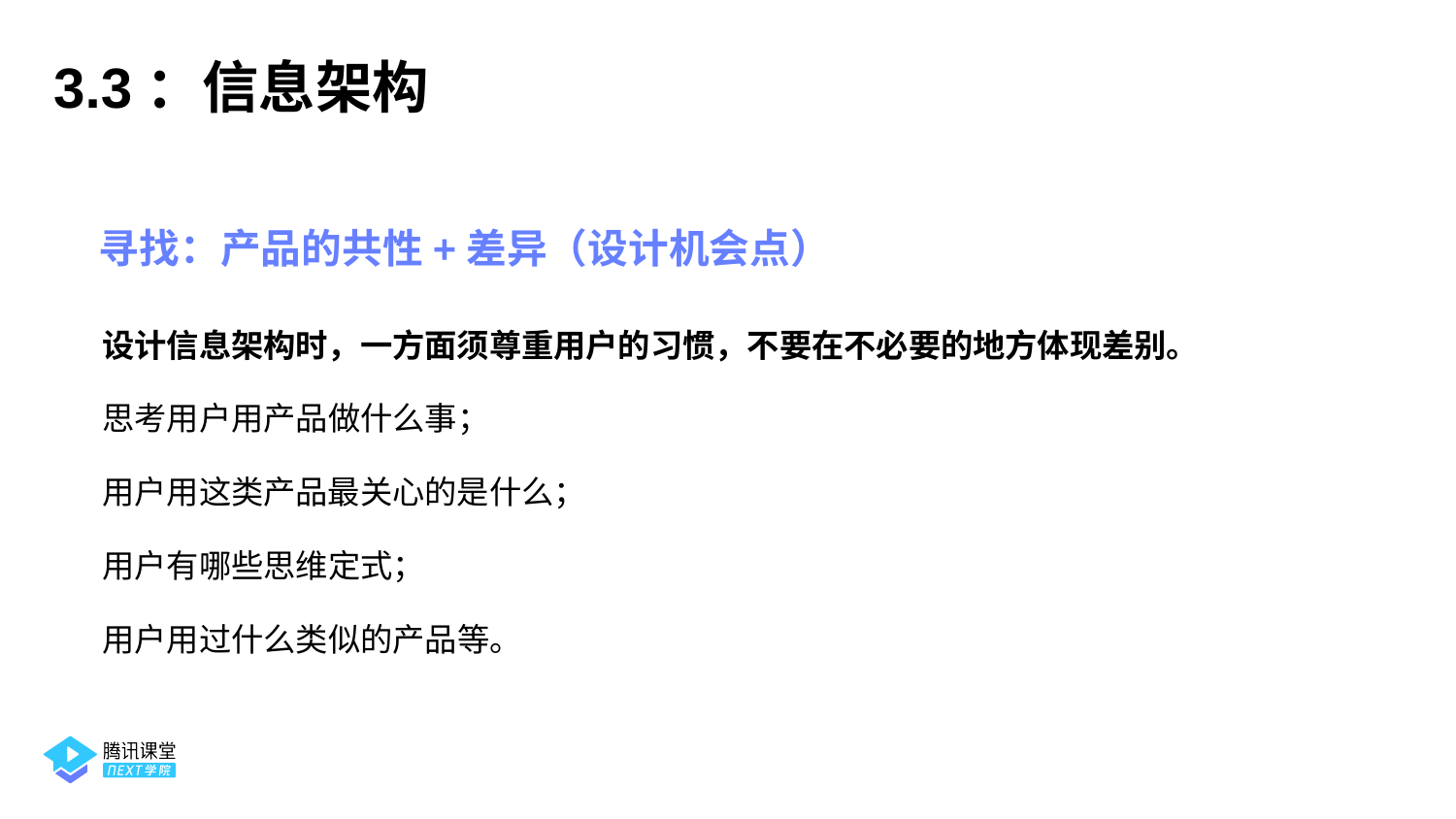

3.3：信息架构
寻找：产品的共性+差异（设计机会点）
设计信息架构时，一方面须尊重用户的习惯，不要在不必要的地方体现差别。
思考用户用产品做什么事；
用户用这类产品最关心的是什么；
用户有哪些思维定式；
用户用过什么类似的产品等。